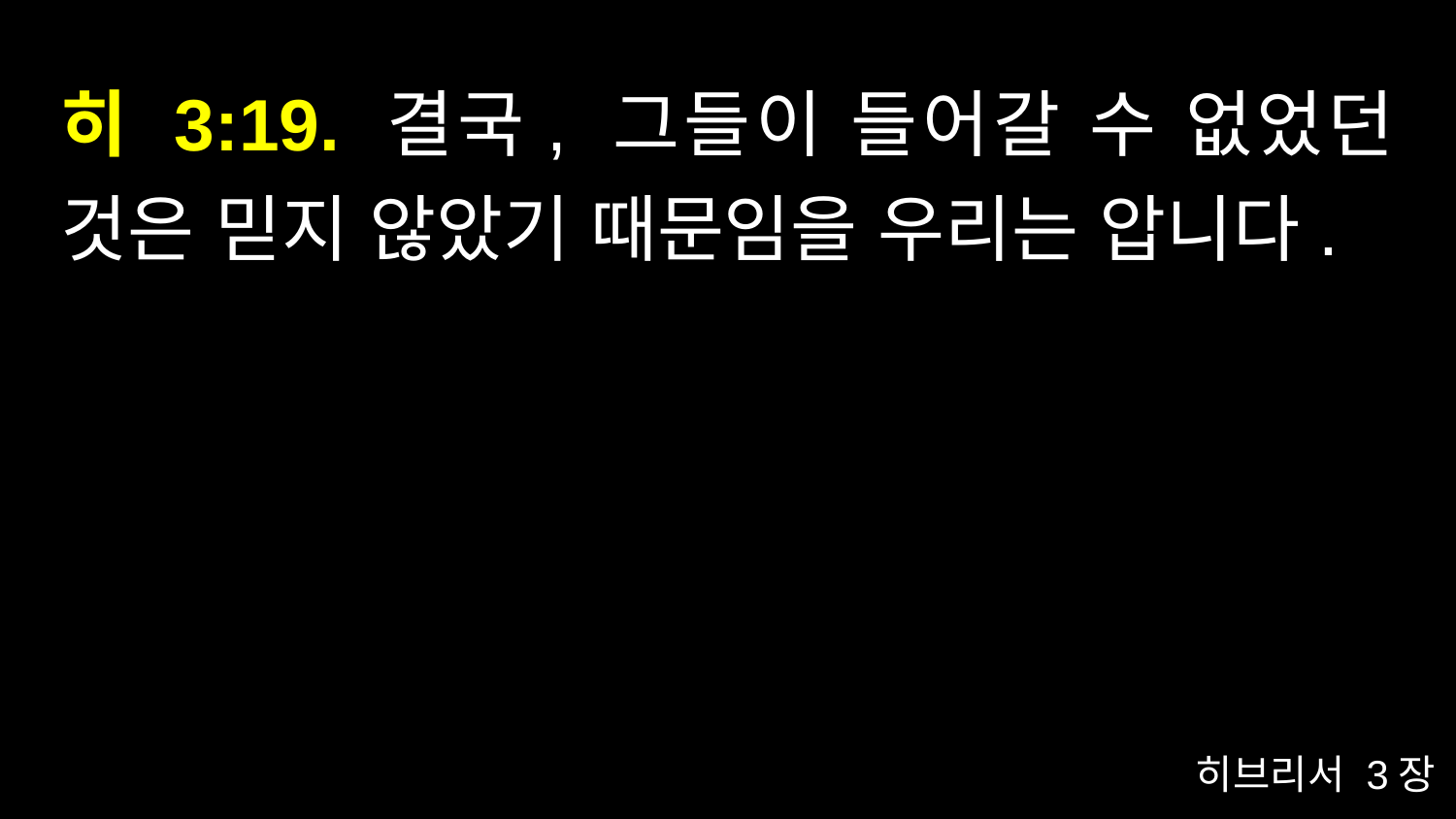

# 히 3:19. 결국, 그들이 들어갈 수 없었던 것은 믿지 않았기 때문임을 우리는 압니다.
히브리서 3장